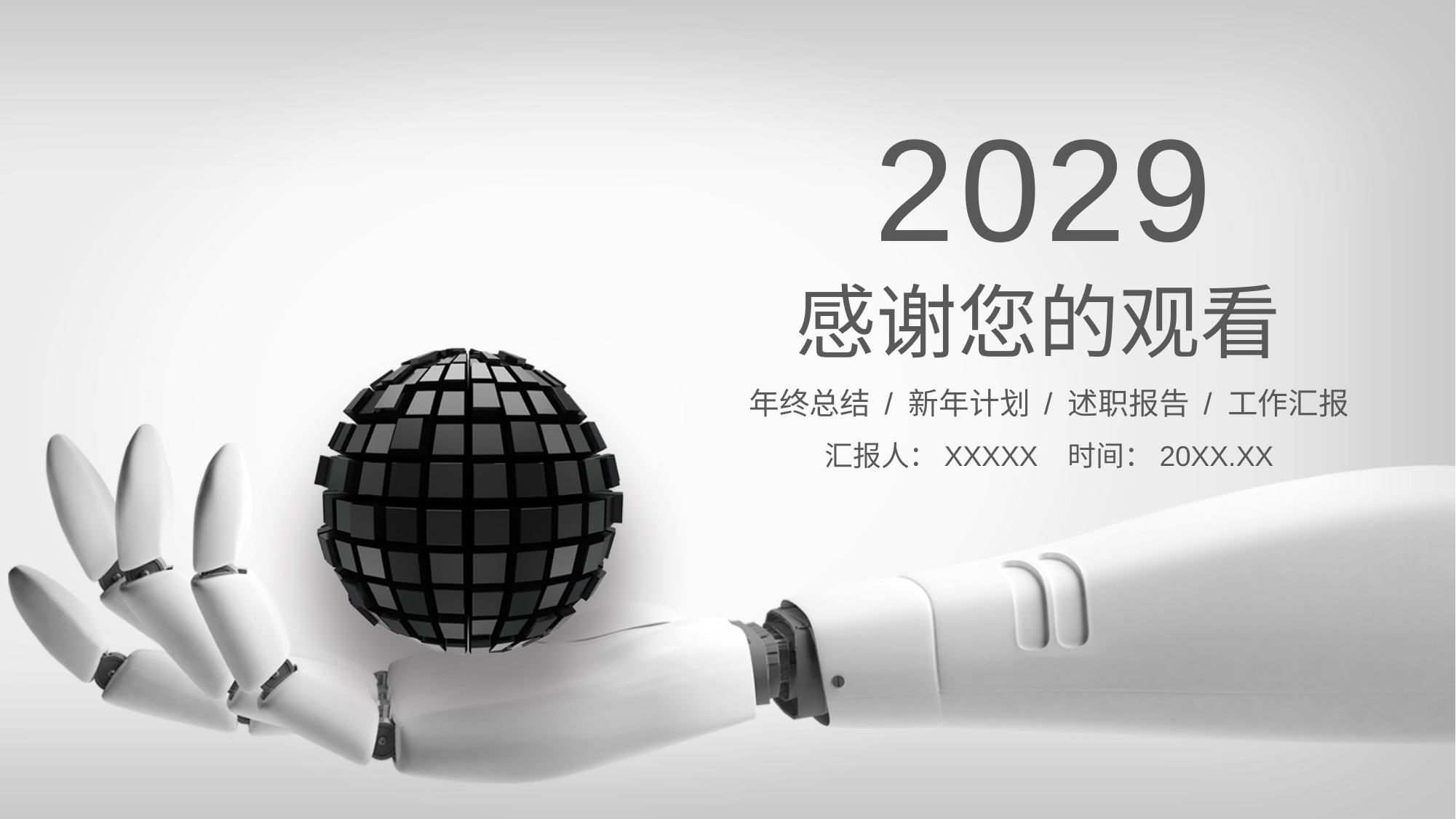

2029
感谢您的观看
年终总结 / 新年计划 / 述职报告 / 工作汇报
汇报人：XXXXX   时间：20XX.XX